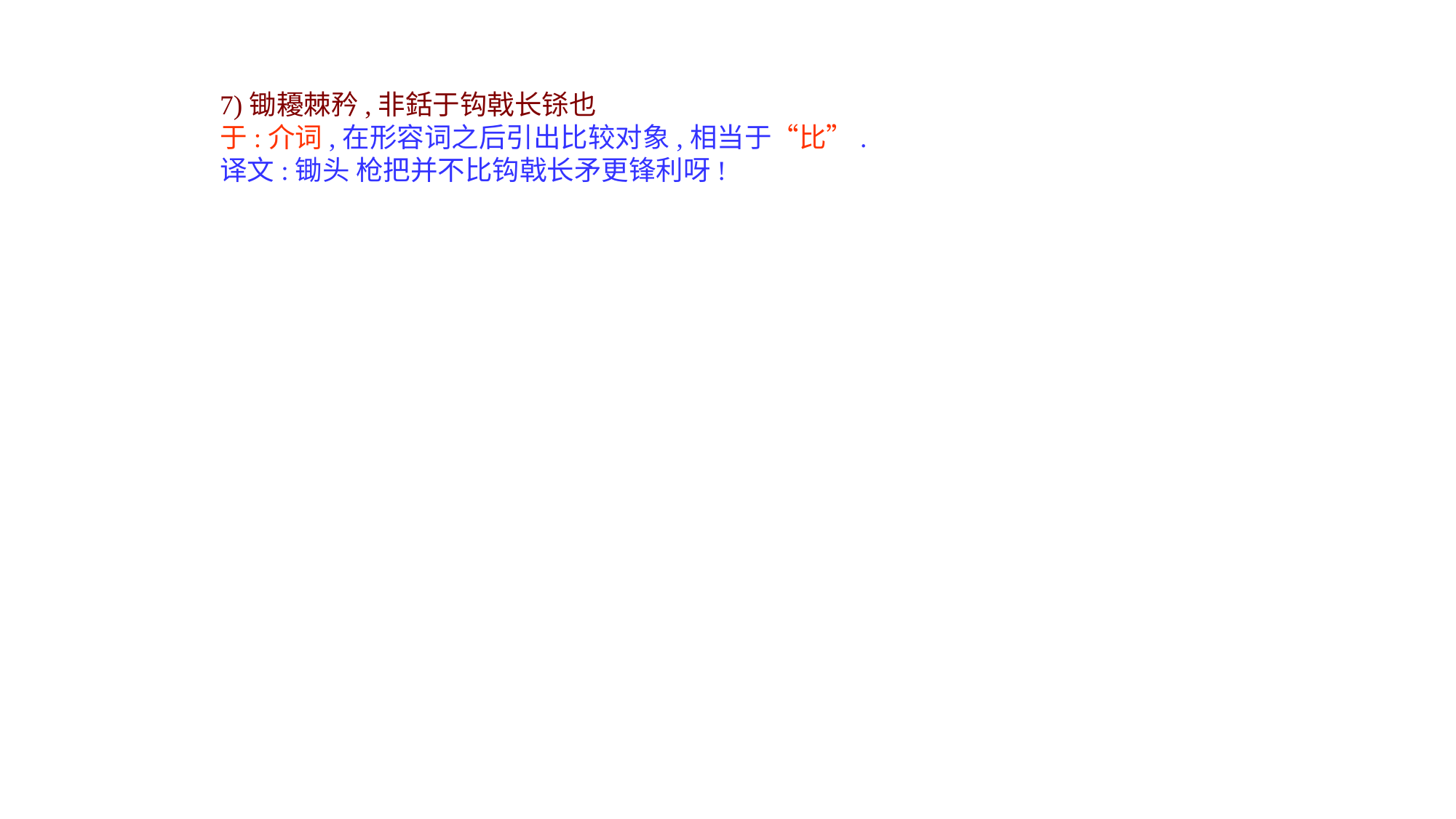

7)锄耰棘矜,非銛于钩戟长铩也
于:介词,在形容词之后引出比较对象,相当于“比”.
译文:锄头 枪把并不比钩戟长矛更锋利呀!